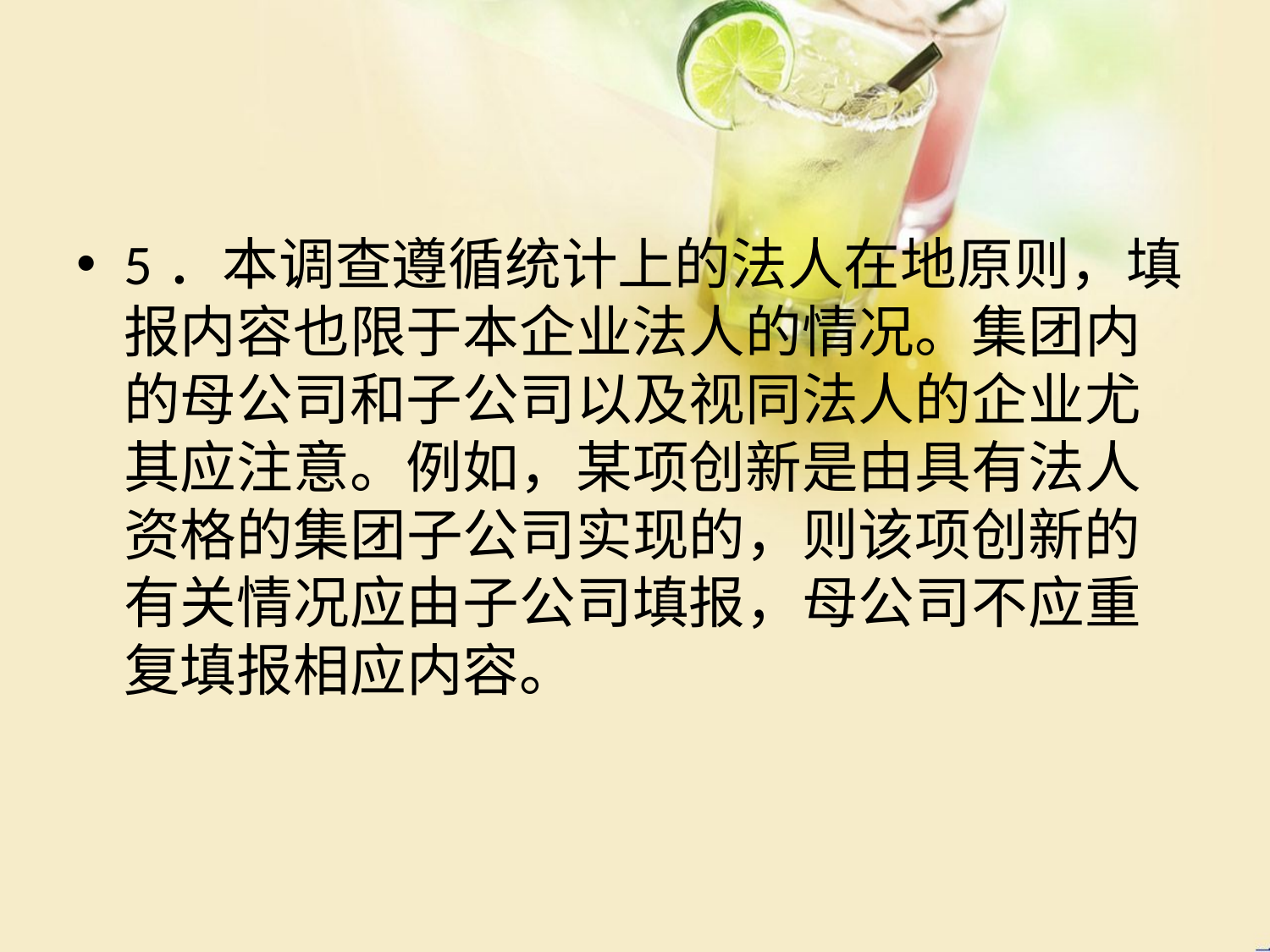

#
5．本调查遵循统计上的法人在地原则，填报内容也限于本企业法人的情况。集团内的母公司和子公司以及视同法人的企业尤其应注意。例如，某项创新是由具有法人资格的集团子公司实现的，则该项创新的有关情况应由子公司填报，母公司不应重复填报相应内容。